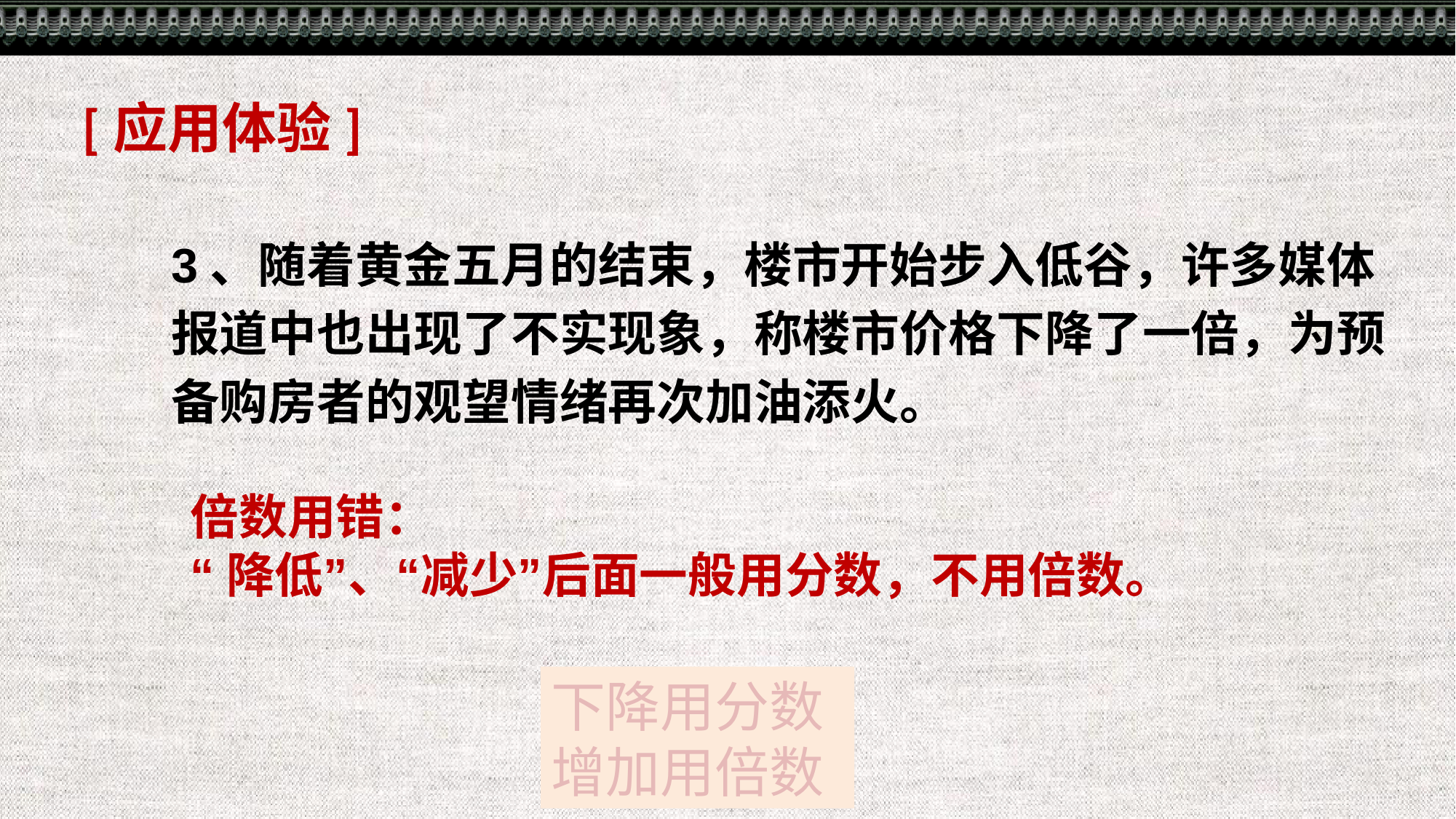

[应用体验]
3、随着黄金五月的结束，楼市开始步入低谷，许多媒体报道中也出现了不实现象，称楼市价格下降了一倍，为预备购房者的观望情绪再次加油添火。
倍数用错：
“降低”、“减少”后面一般用分数，不用倍数。
下降用分数
增加用倍数